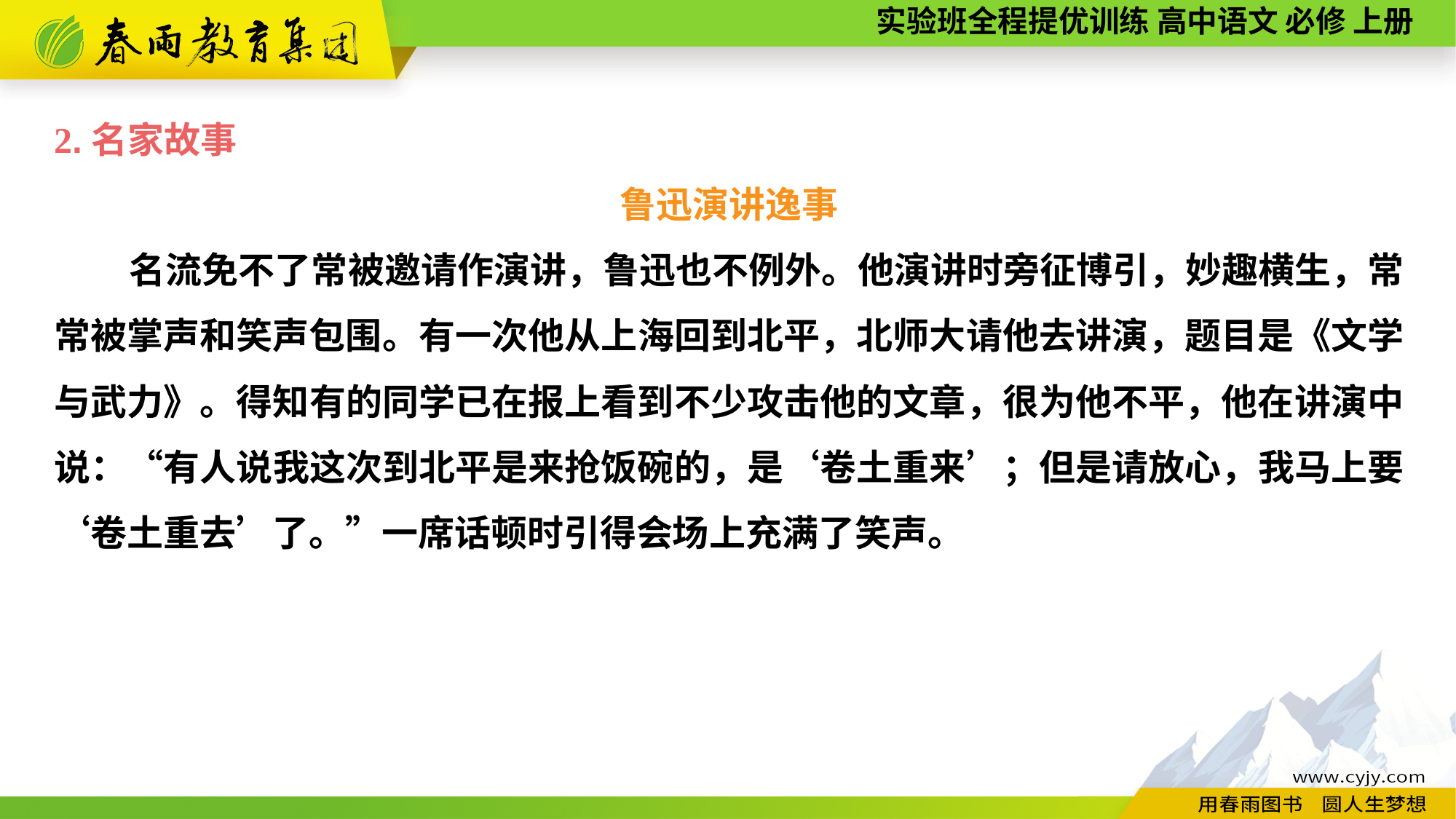

2.名家故事
鲁迅演讲逸事
名流免不了常被邀请作演讲，鲁迅也不例外。他演讲时旁征博引，妙趣横生，常常被掌声和笑声包围。有一次他从上海回到北平，北师大请他去讲演，题目是《文学与武力》。得知有的同学已在报上看到不少攻击他的文章，很为他不平，他在讲演中说：“有人说我这次到北平是来抢饭碗的，是‘卷土重来’；但是请放心，我马上要‘卷土重去’了。”一席话顿时引得会场上充满了笑声。